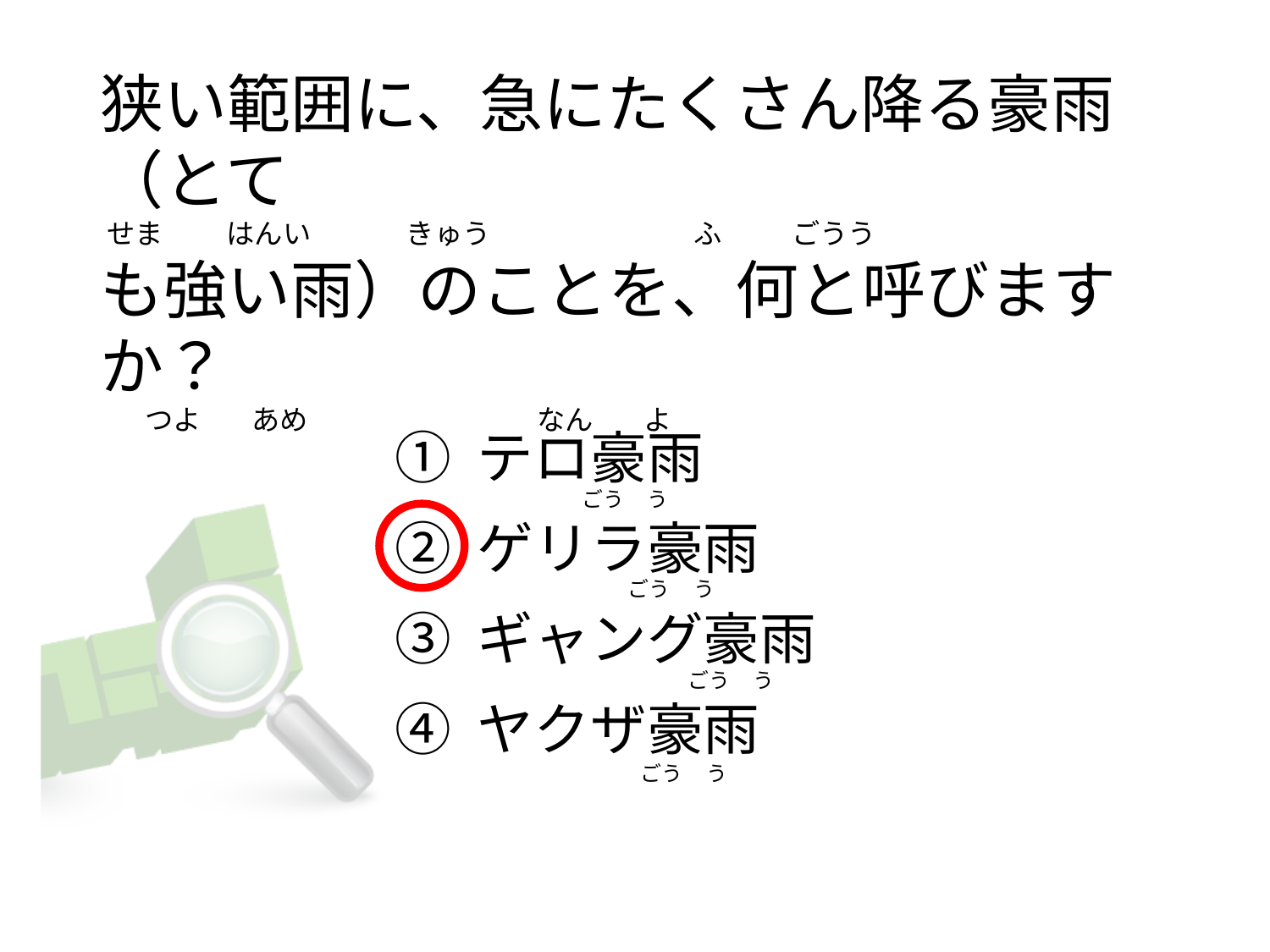

# 狭い範囲に、急にたくさん降る豪雨（とて  せま          はんい               きゅう                                ふ           ごうう も強い雨）のことを、何と呼びますか？        つよ        あめ                                    なん        よ
① テロ豪雨
② ゲリラ豪雨
③ ギャング豪雨
④ ヤクザ豪雨
                     ごう     う

                                ごう     う
                                            ごう     う
                                   ごう     う